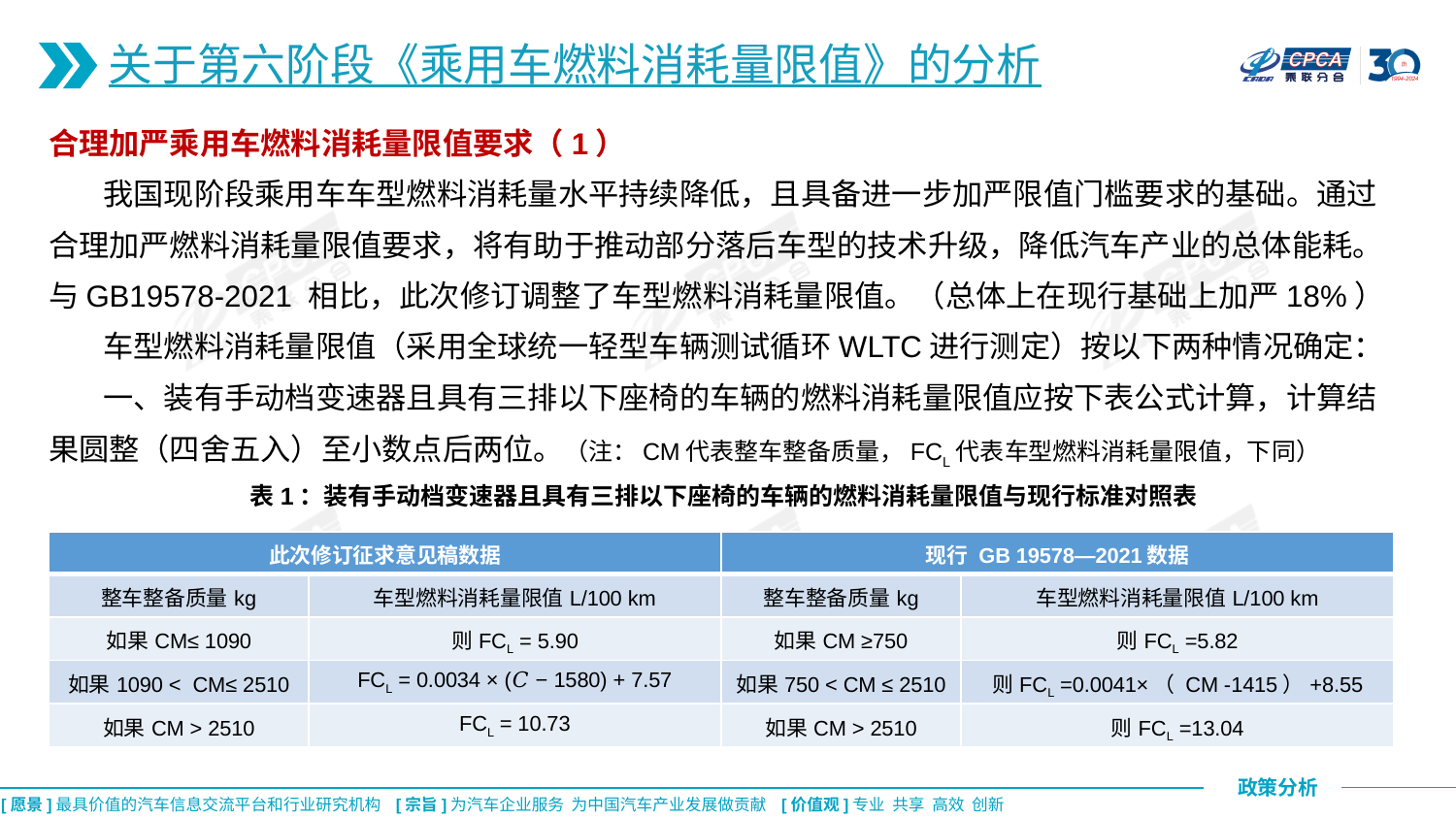

关于第六阶段《乘用车燃料消耗量限值》的分析
合理加严乘用车燃料消耗量限值要求（1）
       我国现阶段乘用车车型燃料消耗量水平持续降低，且具备进一步加严限值门槛要求的基础。通过合理加严燃料消耗量限值要求，将有助于推动部分落后车型的技术升级，降低汽车产业的总体能耗。与GB19578-2021 相比，此次修订调整了车型燃料消耗量限值。（总体上在现行基础上加严18%）
       车型燃料消耗量限值（采用全球统一轻型车辆测试循环WLTC进行测定）按以下两种情况确定：
       一、装有手动档变速器且具有三排以下座椅的车辆的燃料消耗量限值应按下表公式计算，计算结果圆整（四舍五入）至小数点后两位。（注：CM代表整车整备质量，FCL代表车型燃料消耗量限值，下同）
表1：装有手动档变速器且具有三排以下座椅的车辆的燃料消耗量限值与现行标准对照表
| 此次修订征求意见稿数据 |  | 现行 GB 19578—2021数据 |  |
| --- | --- | --- | --- |
| 整车整备质量kg | 车型燃料消耗量限值L/100 km | 整车整备质量kg | 车型燃料消耗量限值L/100 km |
| 如果CM≤ 1090 | 则FCL = 5.90 | 如果CM ≥750 | 则FCL =5.82 |
| 如果1090 < CM≤ 2510 | FCL = 0.0034 × (𝐶 − 1580) + 7.57 | 如果750 < CM ≤ 2510 | 则FCL =0.0041×（ CM -1415）+8.55 |
| 如果CM > 2510 | FCL = 10.73 | 如果CM > 2510 | 则FCL =13.04 |